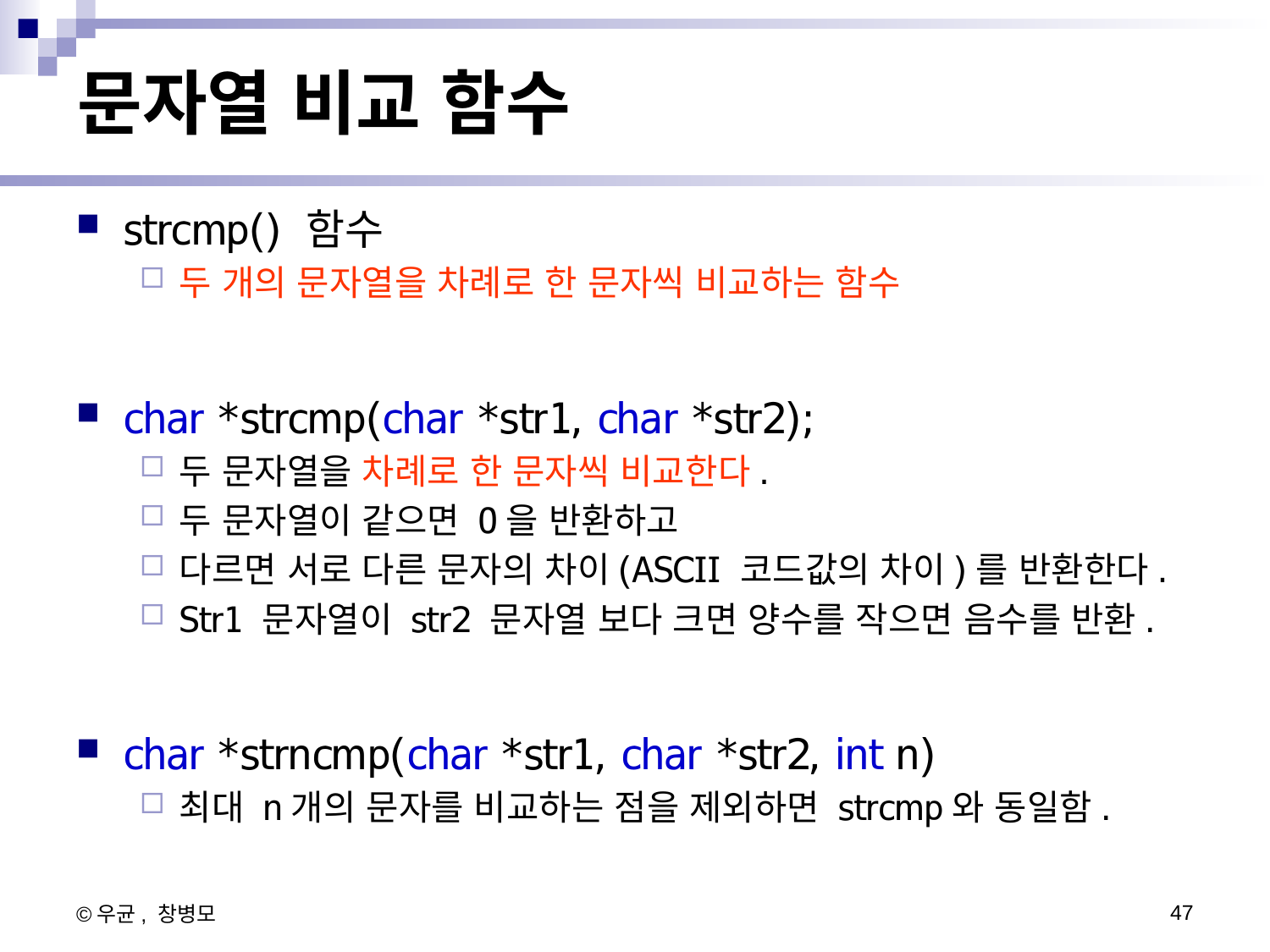

# 문자열 비교 함수
strcmp() 함수
두 개의 문자열을 차례로 한 문자씩 비교하는 함수

char *strcmp(char *str1, char *str2);
두 문자열을 차례로 한 문자씩 비교한다.
두 문자열이 같으면 0을 반환하고
다르면 서로 다른 문자의 차이(ASCII 코드값의 차이)를 반환한다.
Str1 문자열이 str2 문자열 보다 크면 양수를 작으면 음수를 반환.

char *strncmp(char *str1, char *str2, int n)
최대 n개의 문자를 비교하는 점을 제외하면 strcmp와 동일함.
©우균, 창병모
47